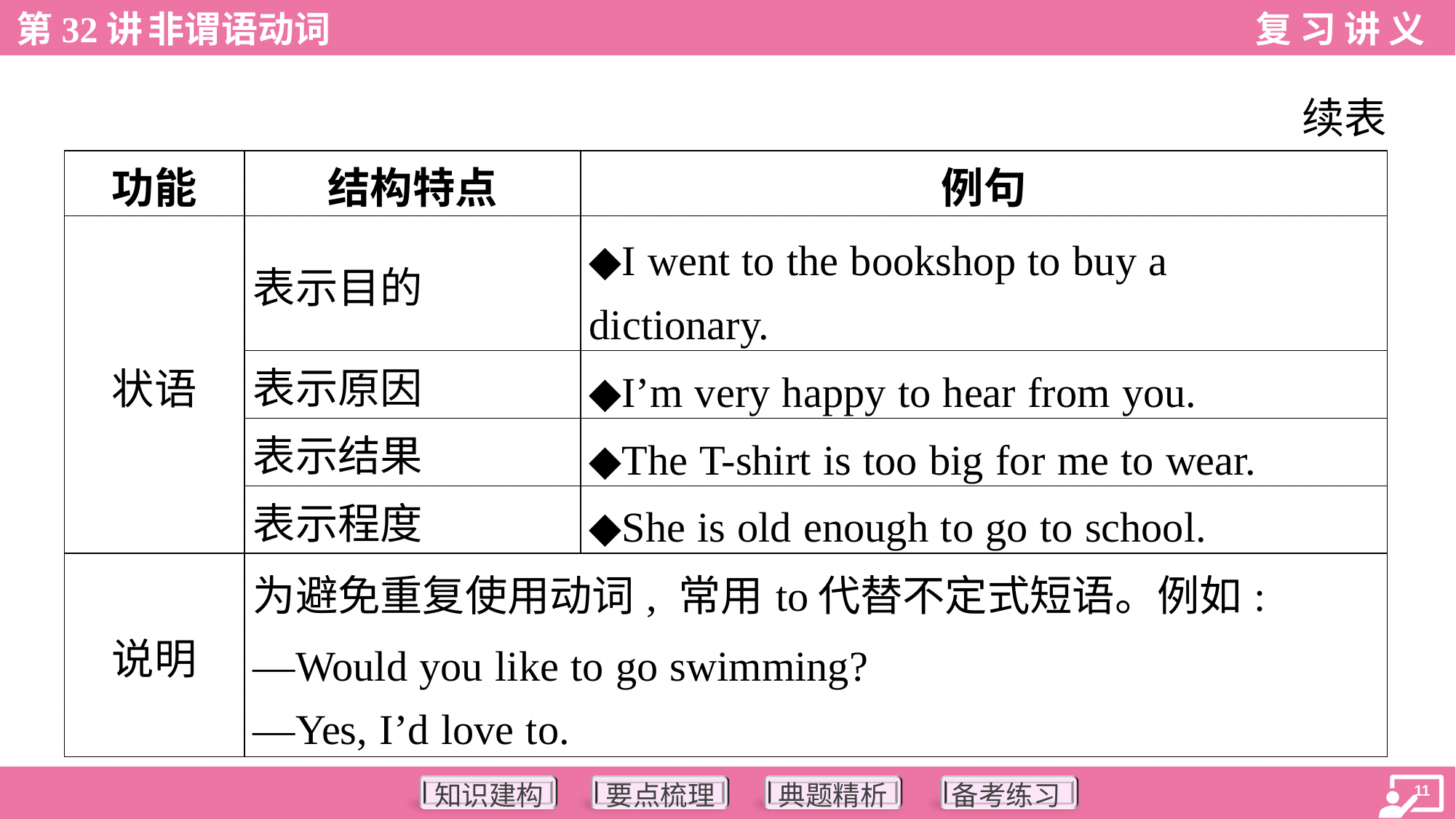

续表
| 功能 | 结构特点 | 例句 |
| --- | --- | --- |
| 状语 | 表示目的 | ◆I went to the bookshop to buy a dictionary. |
|  | 表示原因 | ◆I’m very happy to hear from you. |
|  | 表示结果 | ◆The T-shirt is too big for me to wear. |
|  | 表示程度 | ◆She is old enough to go to school. |
| 说明 | 为避免重复使用动词, 常用to代替不定式短语。例如: —Would you like to go swimming? —Yes, I’d love to. |  |